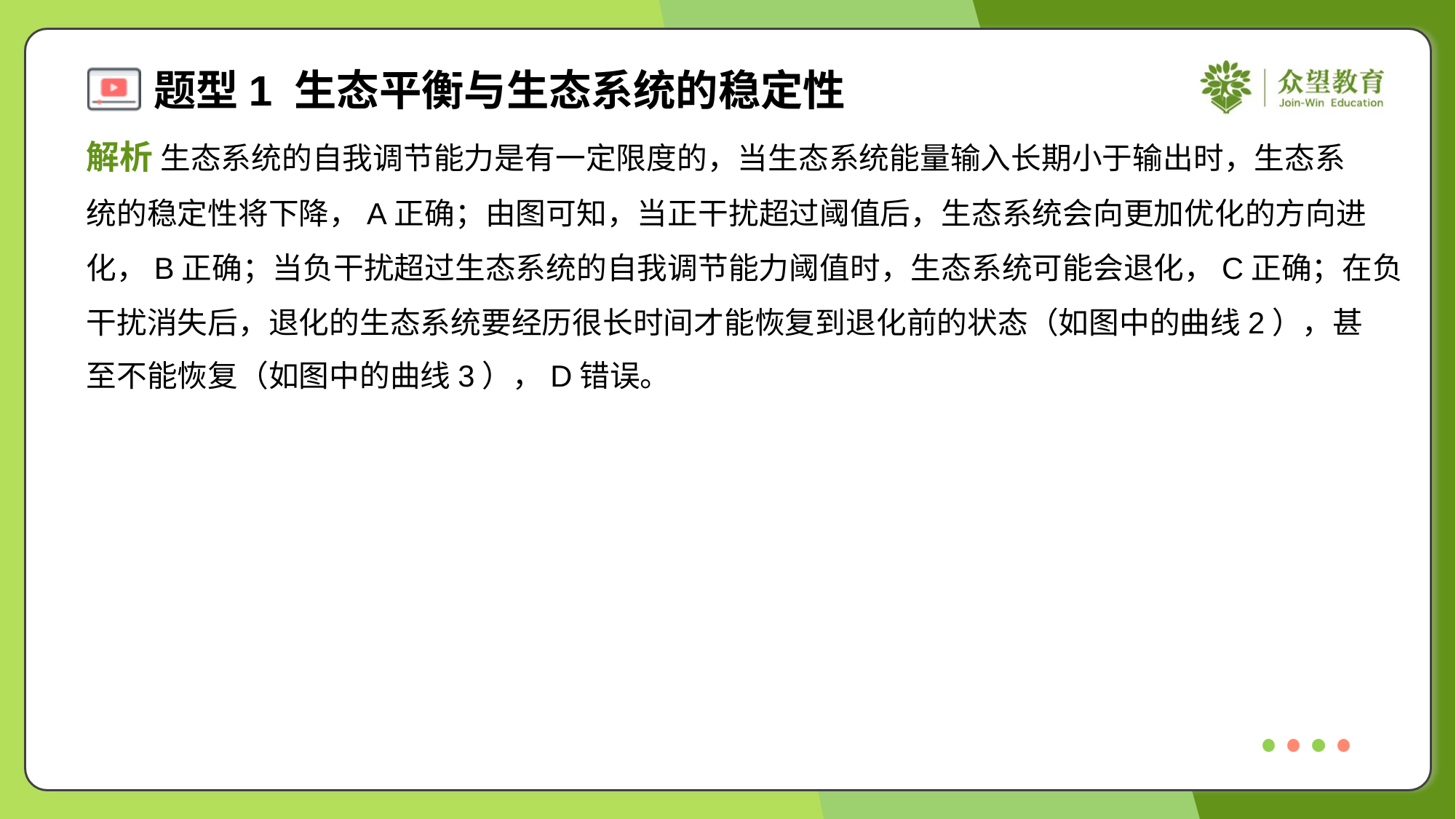

解析 生态系统的自我调节能力是有一定限度的，当生态系统能量输入长期小于输出时，生态系
统的稳定性将下降，A正确；由图可知，当正干扰超过阈值后，生态系统会向更加优化的方向进
化，B正确；当负干扰超过生态系统的自我调节能力阈值时，生态系统可能会退化，C正确；在负
干扰消失后，退化的生态系统要经历很长时间才能恢复到退化前的状态（如图中的曲线2），甚
至不能恢复（如图中的曲线3），D错误。